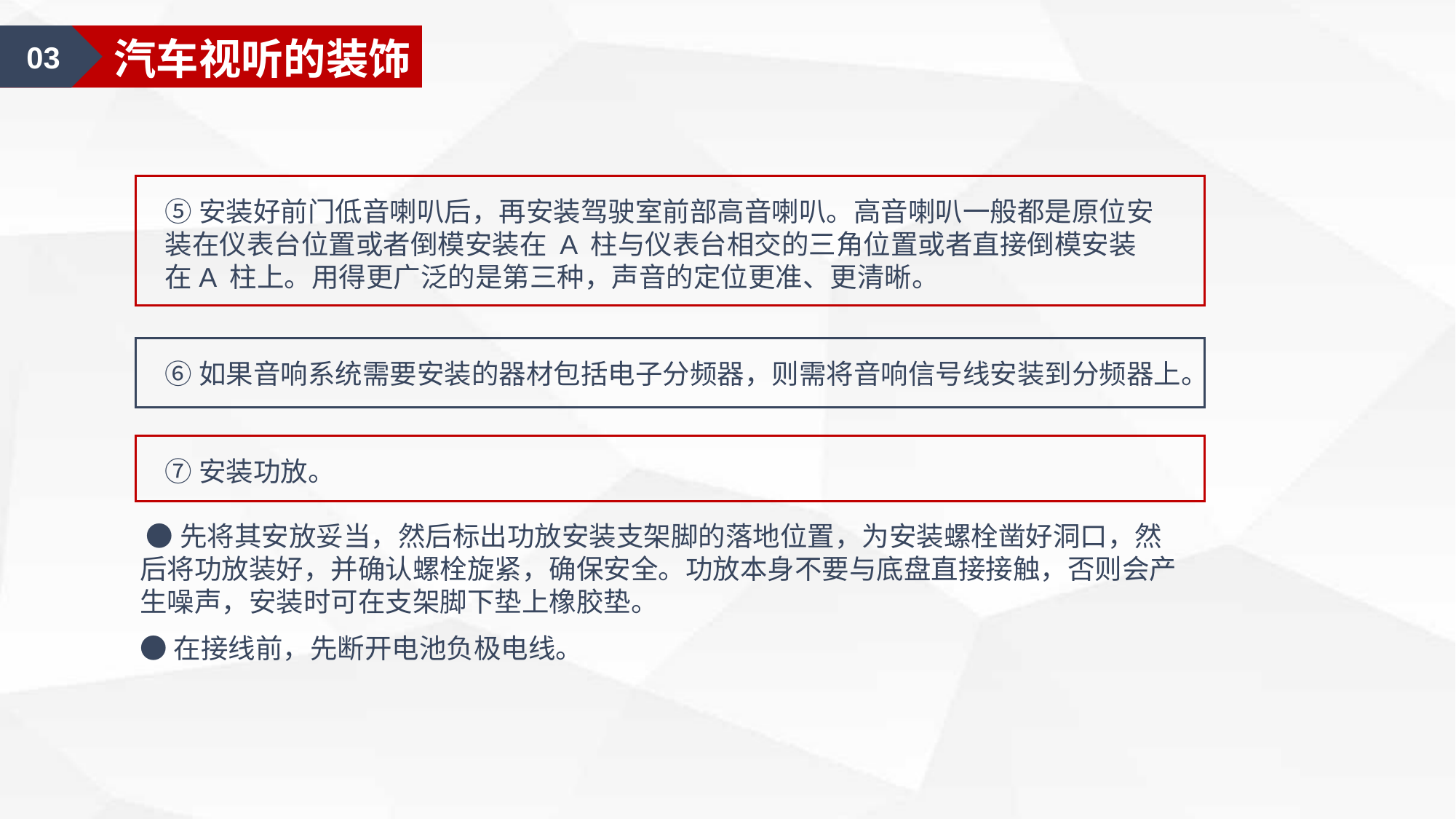

03
汽车视听的装饰

⑤安装好前门低音喇叭后，再安装驾驶室前部高音喇叭。高音喇叭一般都是原位安装在仪表台位置或者倒模安装在 A 柱与仪表台相交的三角位置或者直接倒模安装在A 柱上。用得更广泛的是第三种，声音的定位更准、更清晰。

⑥如果音响系统需要安装的器材包括电子分频器，则需将音响信号线安装到分频器上。

⑦安装功放。
 ●先将其安放妥当，然后标出功放安装支架脚的落地位置，为安装螺栓凿好洞口，然后将功放装好，并确认螺栓旋紧，确保安全。功放本身不要与底盘直接接触，否则会产生噪声，安装时可在支架脚下垫上橡胶垫。
●在接线前，先断开电池负极电线。